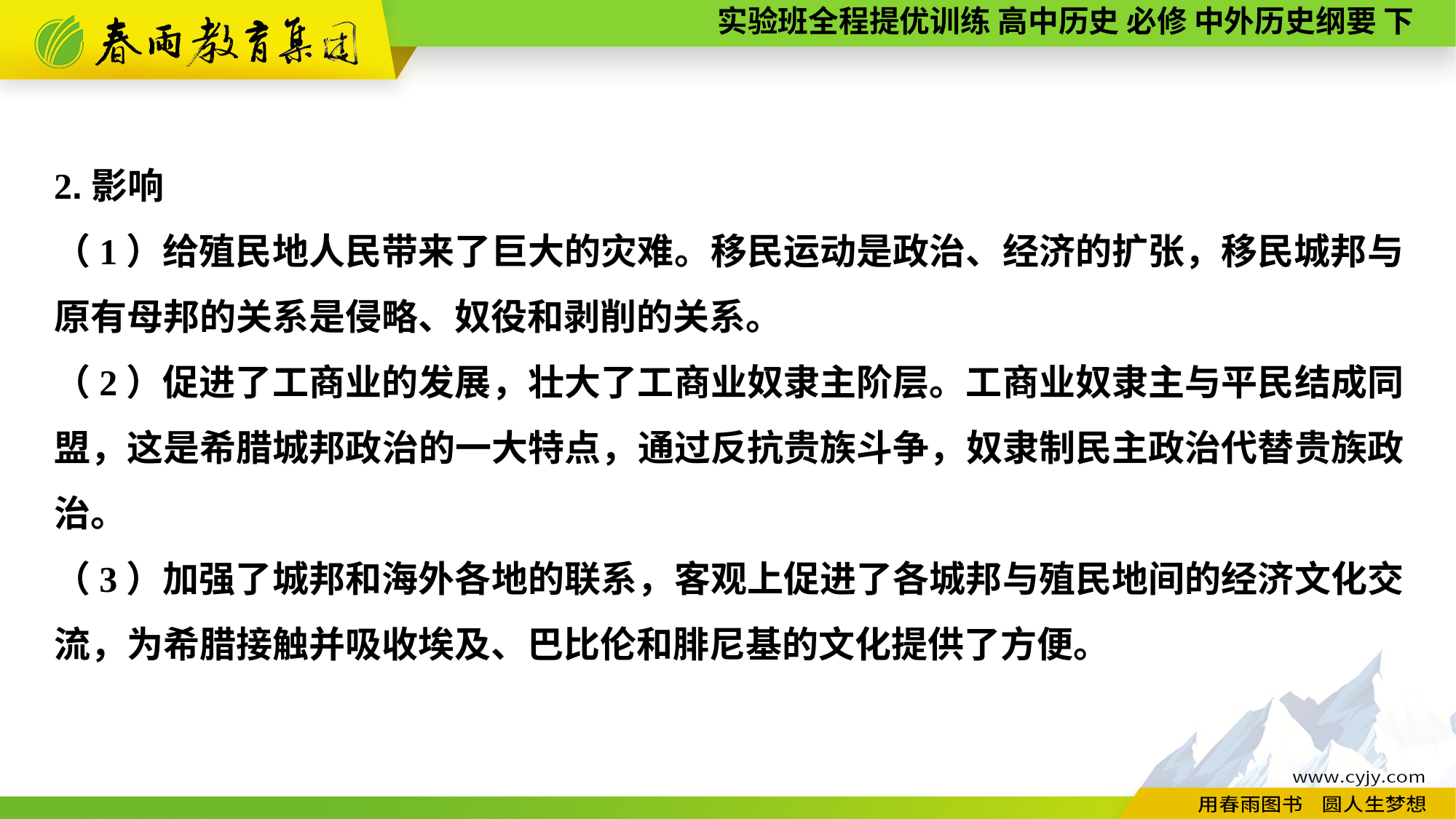

2.影响
（1）给殖民地人民带来了巨大的灾难。移民运动是政治、经济的扩张，移民城邦与原有母邦的关系是侵略、奴役和剥削的关系。
（2）促进了工商业的发展，壮大了工商业奴隶主阶层。工商业奴隶主与平民结成同盟，这是希腊城邦政治的一大特点，通过反抗贵族斗争，奴隶制民主政治代替贵族政治。
（3）加强了城邦和海外各地的联系，客观上促进了各城邦与殖民地间的经济文化交流，为希腊接触并吸收埃及、巴比伦和腓尼基的文化提供了方便。